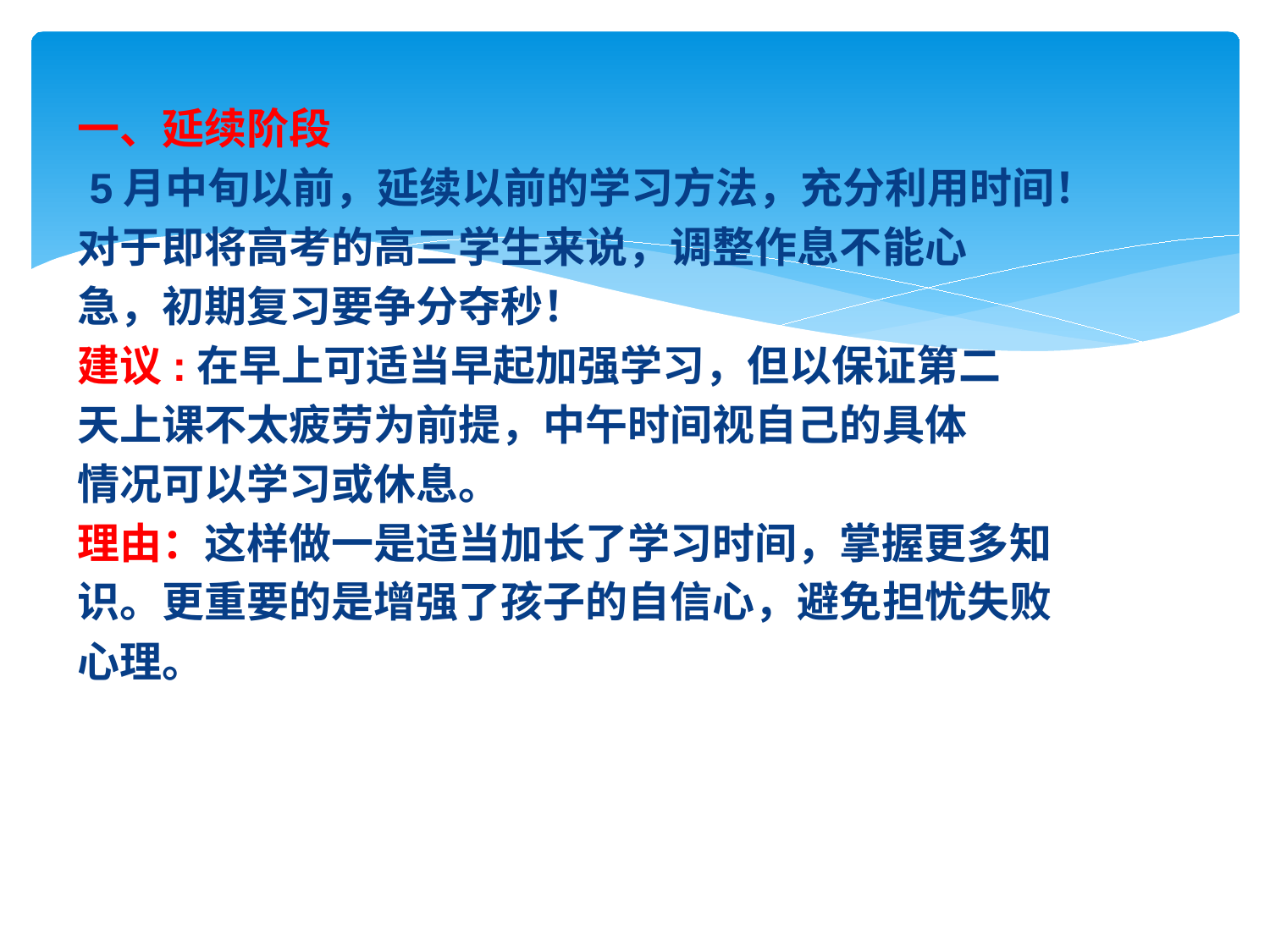

一、延续阶段
 5月中旬以前，延续以前的学习方法，充分利用时间！
对于即将高考的高三学生来说，调整作息不能心
急，初期复习要争分夺秒！
建议:在早上可适当早起加强学习，但以保证第二
天上课不太疲劳为前提，中午时间视自己的具体
情况可以学习或休息。
理由：这样做一是适当加长了学习时间，掌握更多知
识。更重要的是增强了孩子的自信心，避免担忧失败
心理。